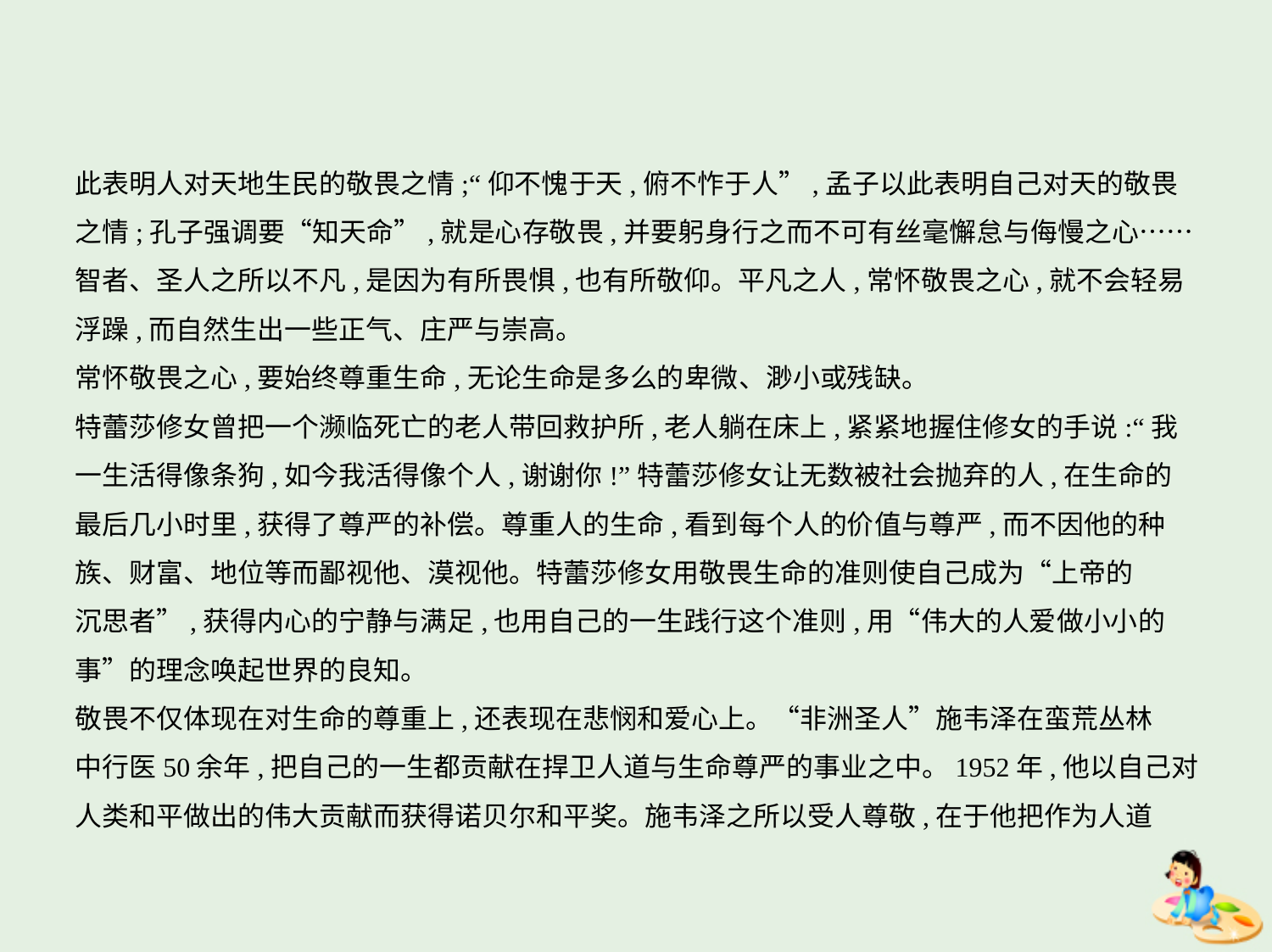

此表明人对天地生民的敬畏之情;“仰不愧于天,俯不怍于人”,孟子以此表明自己对天的敬畏
之情;孔子强调要“知天命”,就是心存敬畏,并要躬身行之而不可有丝毫懈怠与侮慢之心……
智者、圣人之所以不凡,是因为有所畏惧,也有所敬仰。平凡之人,常怀敬畏之心,就不会轻易
浮躁,而自然生出一些正气、庄严与崇高。
常怀敬畏之心,要始终尊重生命,无论生命是多么的卑微、渺小或残缺。
特蕾莎修女曾把一个濒临死亡的老人带回救护所,老人躺在床上,紧紧地握住修女的手说:“我
一生活得像条狗,如今我活得像个人,谢谢你!”特蕾莎修女让无数被社会抛弃的人,在生命的
最后几小时里,获得了尊严的补偿。尊重人的生命,看到每个人的价值与尊严,而不因他的种
族、财富、地位等而鄙视他、漠视他。特蕾莎修女用敬畏生命的准则使自己成为“上帝的
沉思者”,获得内心的宁静与满足,也用自己的一生践行这个准则,用“伟大的人爱做小小的
事”的理念唤起世界的良知。
敬畏不仅体现在对生命的尊重上,还表现在悲悯和爱心上。“非洲圣人”施韦泽在蛮荒丛林
中行医50余年,把自己的一生都贡献在捍卫人道与生命尊严的事业之中。1952年,他以自己对
人类和平做出的伟大贡献而获得诺贝尔和平奖。施韦泽之所以受人尊敬,在于他把作为人道